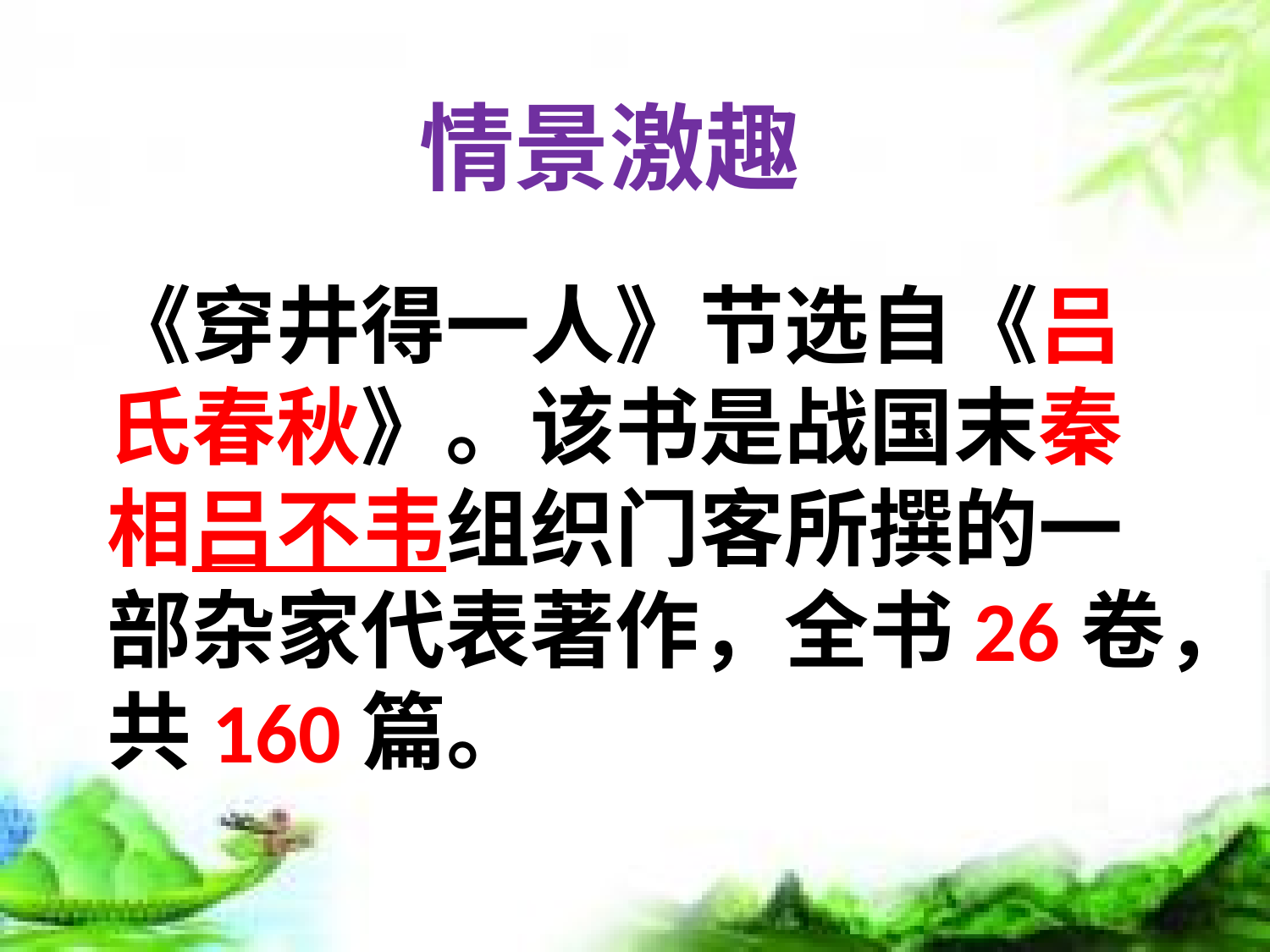

情景激趣
《穿井得一人》节选自《吕氏春秋》。该书是战国末秦相吕不韦组织门客所撰的一部杂家代表著作，全书26卷，共160篇。